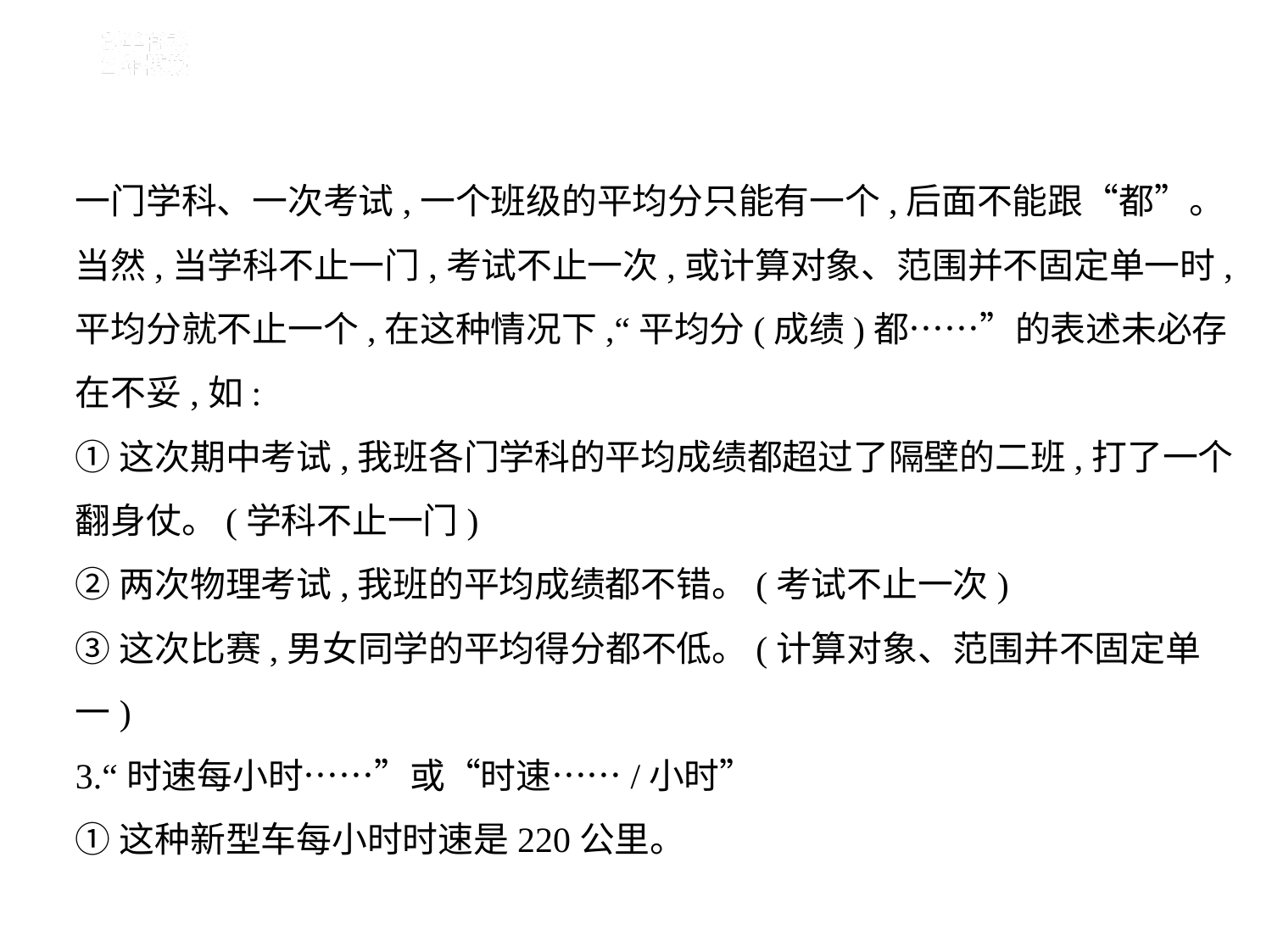

一门学科、一次考试,一个班级的平均分只能有一个,后面不能跟“都”。
当然,当学科不止一门,考试不止一次,或计算对象、范围并不固定单一时,
平均分就不止一个,在这种情况下,“平均分(成绩)都……”的表述未必存
在不妥,如:
①这次期中考试,我班各门学科的平均成绩都超过了隔壁的二班,打了一个
翻身仗。(学科不止一门)
②两次物理考试,我班的平均成绩都不错。(考试不止一次)
③这次比赛,男女同学的平均得分都不低。(计算对象、范围并不固定单
一)
3.“时速每小时……”或“时速……/小时”
①这种新型车每小时时速是220公里。